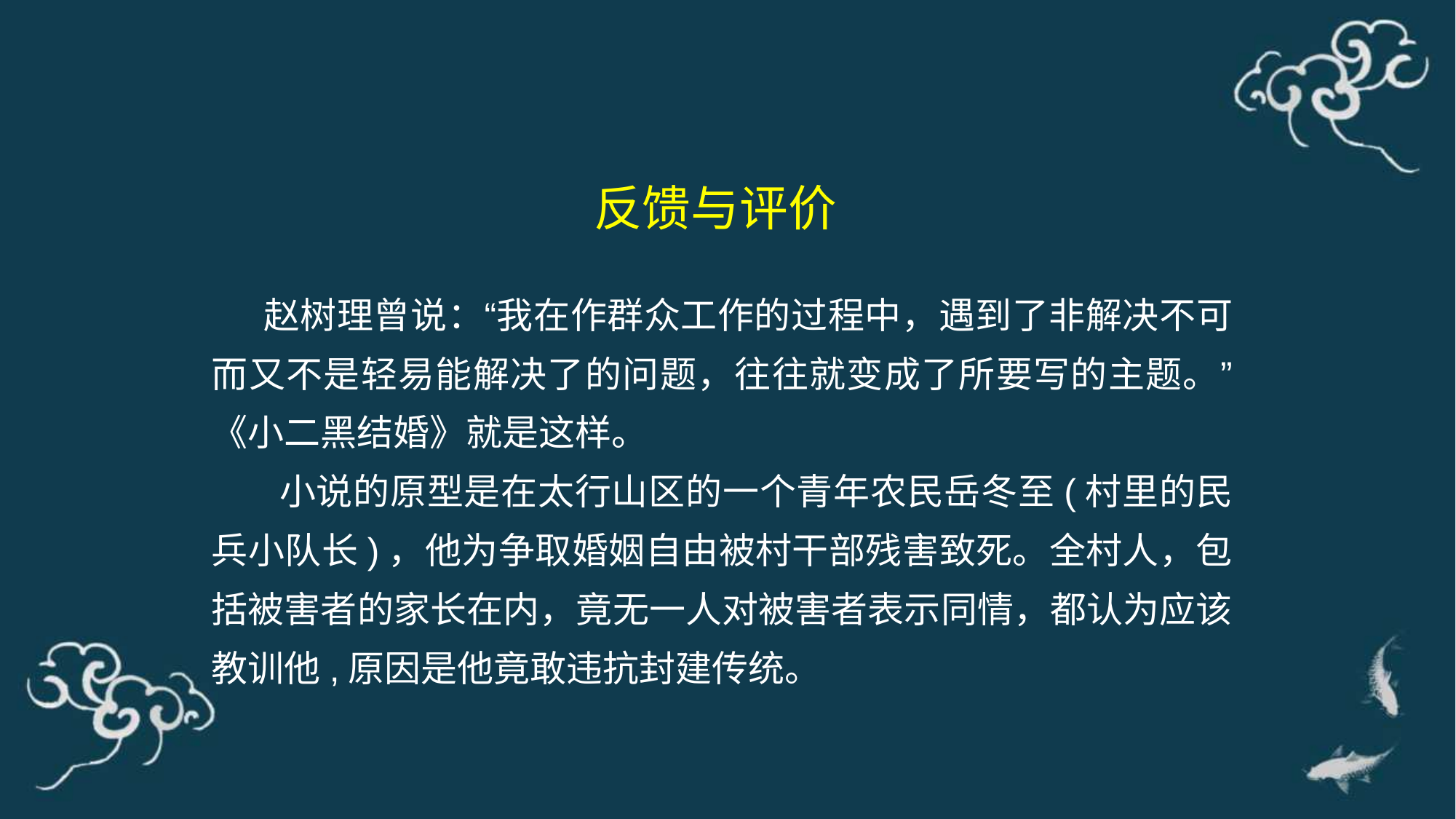

反馈与评价
    赵树理曾说：“我在作群众工作的过程中，遇到了非解决不可而又不是轻易能解决了的问题，往往就变成了所要写的主题。”《小二黑结婚》就是这样。
 小说的原型是在太行山区的一个青年农民岳冬至(村里的民兵小队长)，他为争取婚姻自由被村干部残害致死。全村人，包括被害者的家长在内，竟无一人对被害者表示同情，都认为应该教训他,原因是他竟敢违抗封建传统。